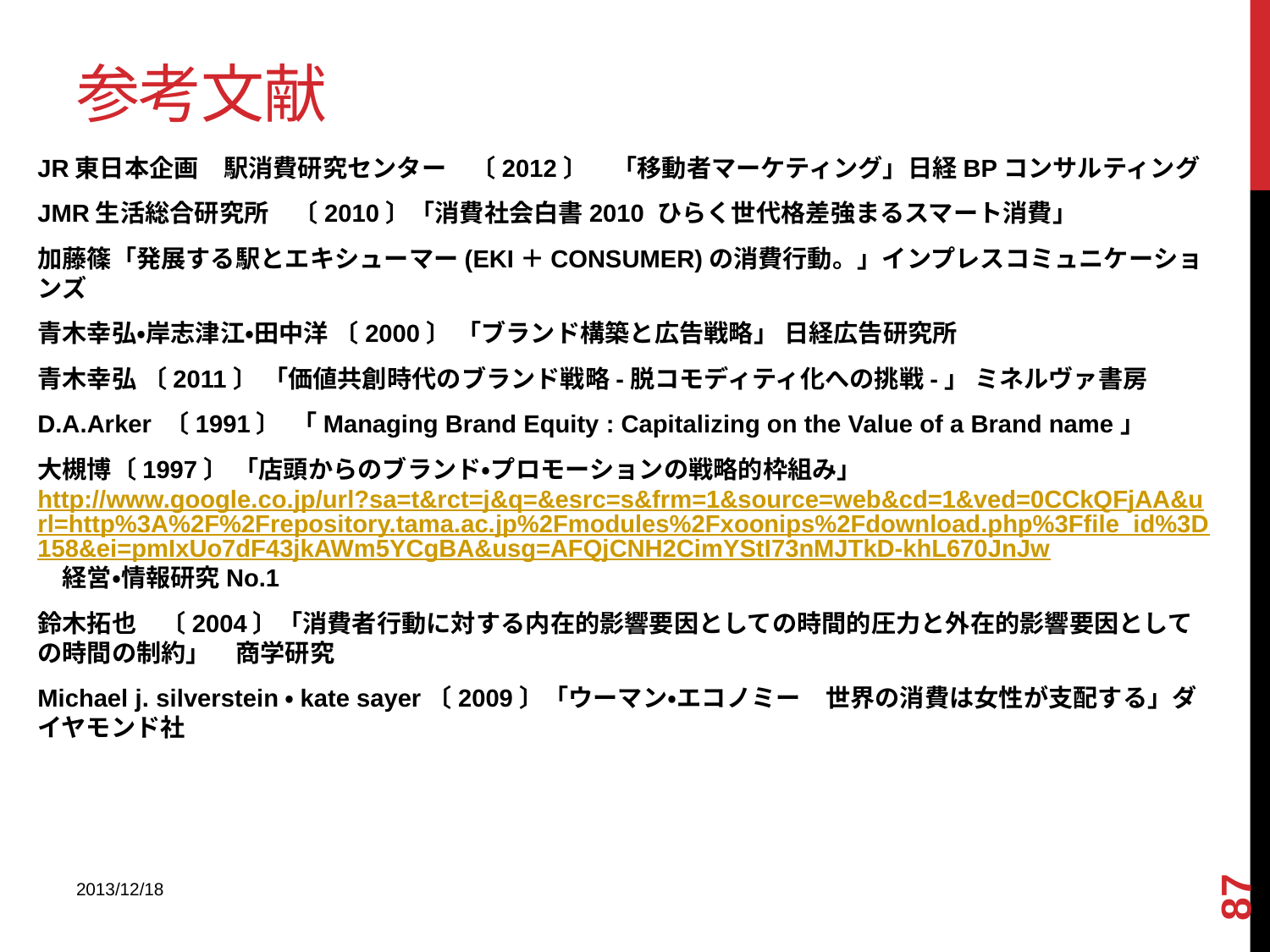

# 参考文献
JR東日本企画　駅消費研究センター　〔2012〕　「移動者マーケティング」日経BPコンサルティング
JMR生活総合研究所　〔2010〕「消費社会白書2010 ひらく世代格差強まるスマート消費」
加藤篠「発展する駅とエキシューマー(EKI＋CONSUMER)の消費行動。」インプレスコミュニケーションズ
青木幸弘・岸志津江・田中洋 〔2000〕 「ブランド構築と広告戦略」 日経広告研究所
青木幸弘 〔2011〕 「価値共創時代のブランド戦略-脱コモディティ化への挑戦-」 ミネルヴァ書房
D.A.Arker 〔1991〕  「Managing Brand Equity : Capitalizing on the Value of a Brand name」
大槻博〔1997〕 「店頭からのブランド・プロモーションの戦略的枠組み」http://www.google.co.jp/url?sa=t&rct=j&q=&esrc=s&frm=1&source=web&cd=1&ved=0CCkQFjAA&url=http%3A%2F%2Frepository.tama.ac.jp%2Fmodules%2Fxoonips%2Fdownload.php%3Ffile_id%3D158&ei=pmIxUo7dF43jkAWm5YCgBA&usg=AFQjCNH2CimYStI73nMJTkD-khL670JnJw　経営・情報研究No.1
鈴木拓也　〔2004〕「消費者行動に対する内在的影響要因としての時間的圧力と外在的影響要因としての時間の制約」　商学研究
Michael j. silverstein・kate sayer〔2009〕「ウーマン・エコノミー　世界の消費は女性が支配する」ダイヤモンド社

87
2013/12/18